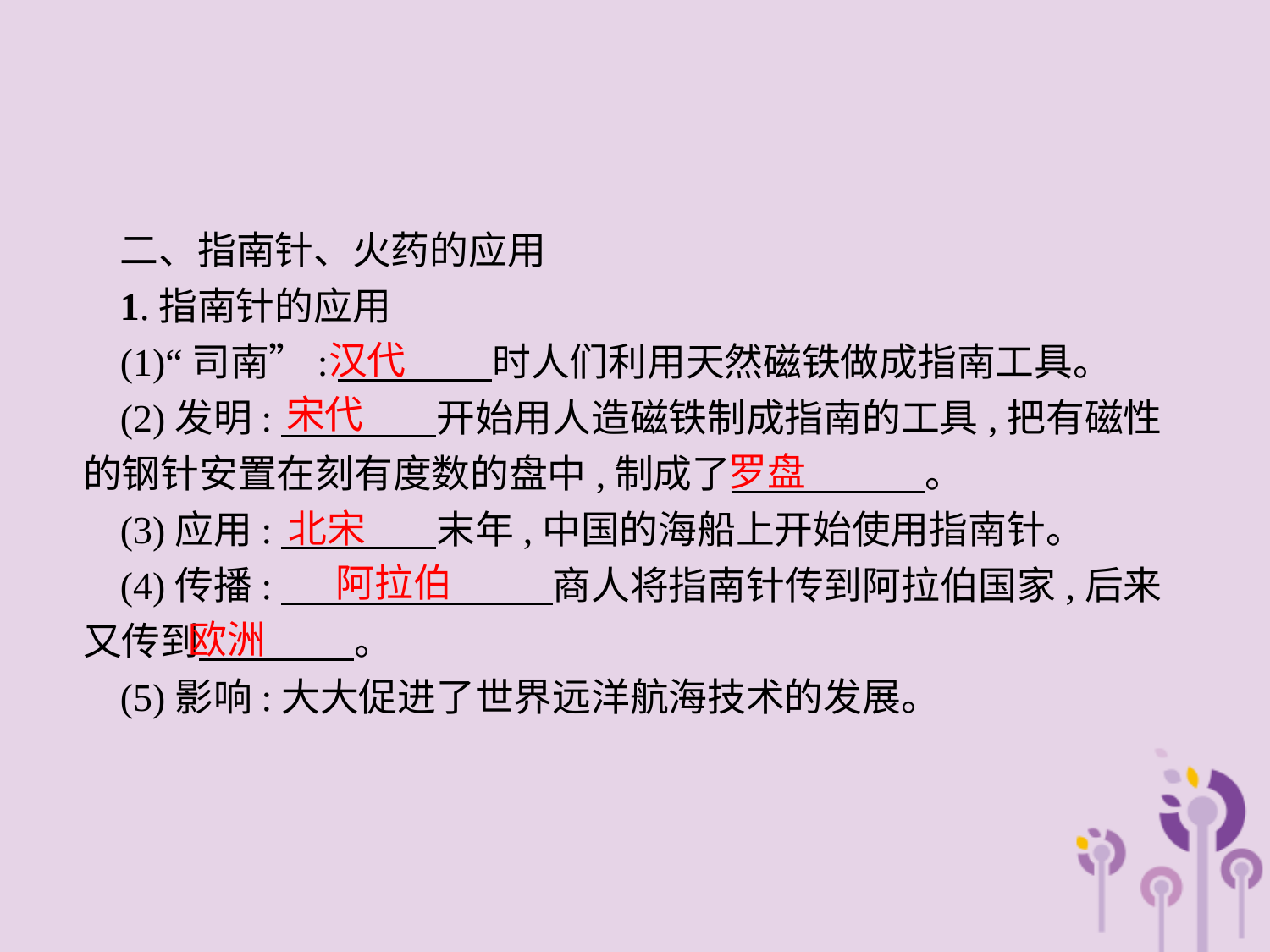

二、指南针、火药的应用
1.指南针的应用
(1)“司南”:　　　　时人们利用天然磁铁做成指南工具。
(2)发明:　　　　开始用人造磁铁制成指南的工具,把有磁性的钢针安置在刻有度数的盘中,制成了　　　　　。
(3)应用:　　　　末年,中国的海船上开始使用指南针。
(4)传播:　　　　　　　商人将指南针传到阿拉伯国家,后来又传到　　　　。
(5)影响:大大促进了世界远洋航海技术的发展。
汉代
宋代
罗盘
北宋
阿拉伯
欧洲